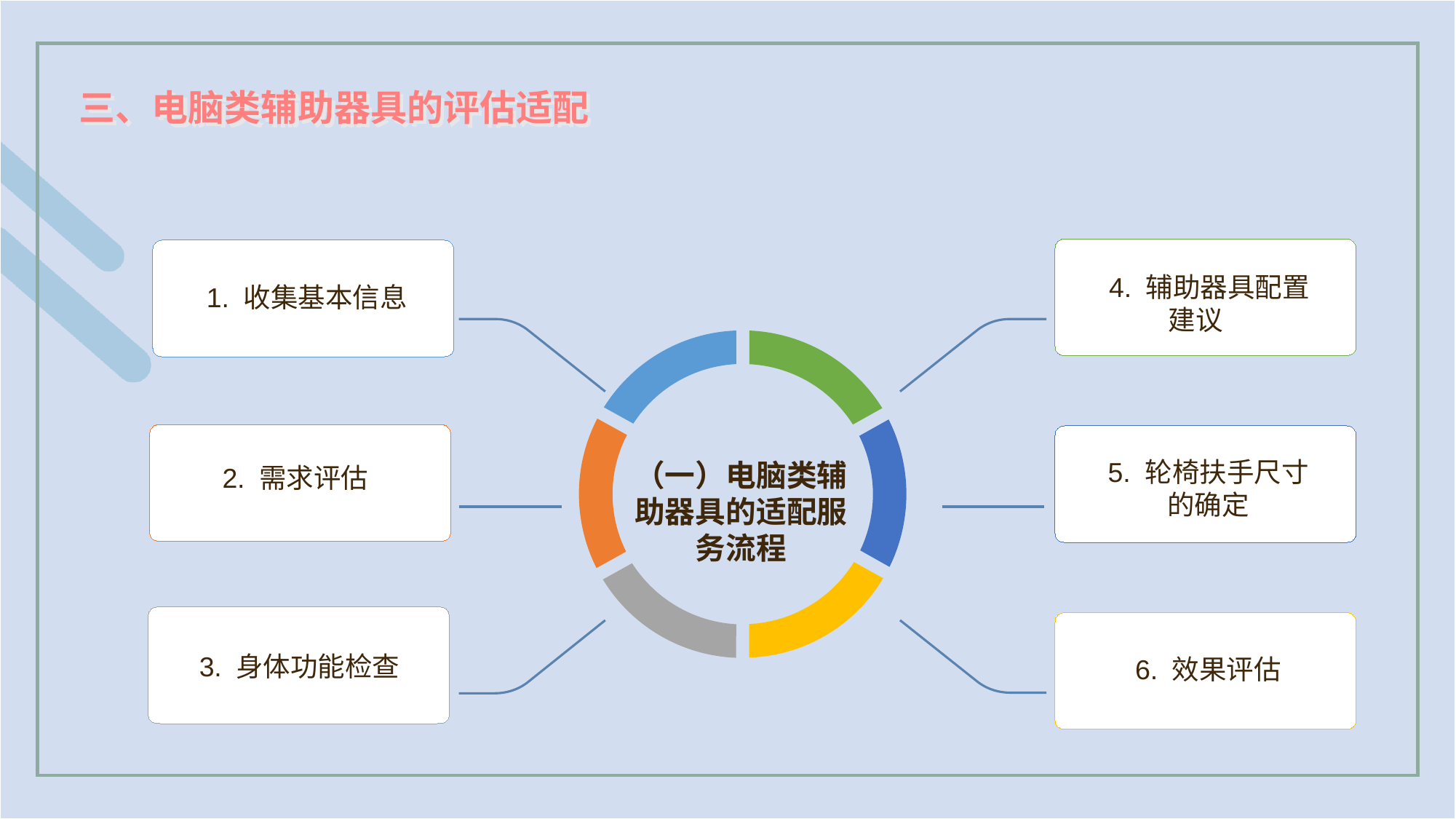

三、电脑类辅助器具的评估适配

4. 辅助器具配置
建议

1. 收集基本信息

（一）电脑类辅助器具的适配服务流程

2. 需求评估

5. 轮椅扶手尺寸的确定

3. 身体功能检查

6. 效果评估